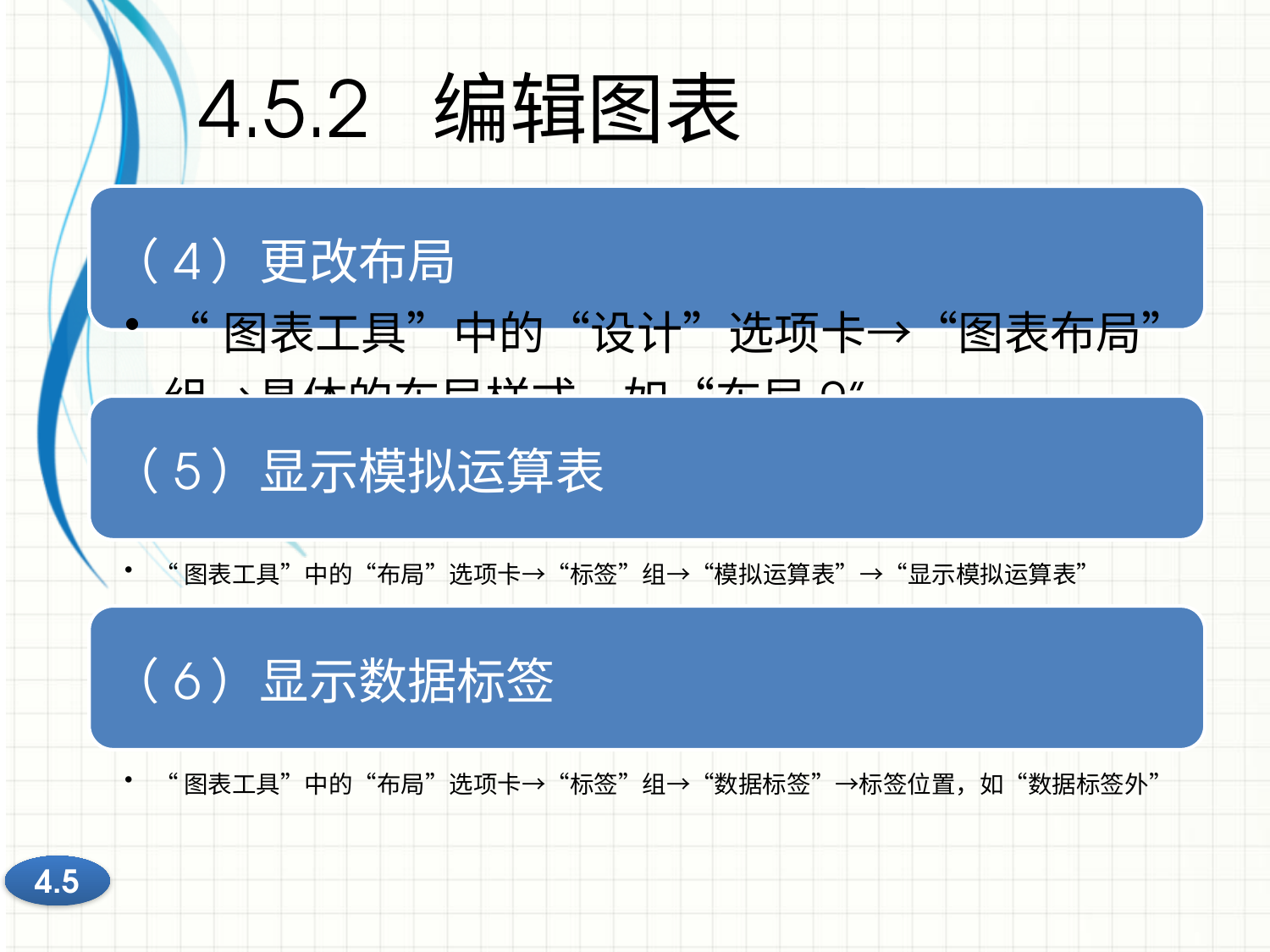

# 4.5.2  编辑图表
（4）更改布局
“图表工具”中的“设计”选项卡→“图表布局”组→具体的布局样式，如“布局9”
（5）显示模拟运算表
“图表工具”中的“布局”选项卡→“标签”组→“模拟运算表”→“显示模拟运算表”
（6）显示数据标签
“图表工具”中的“布局”选项卡→“标签”组→“数据标签”→标签位置，如“数据标签外”